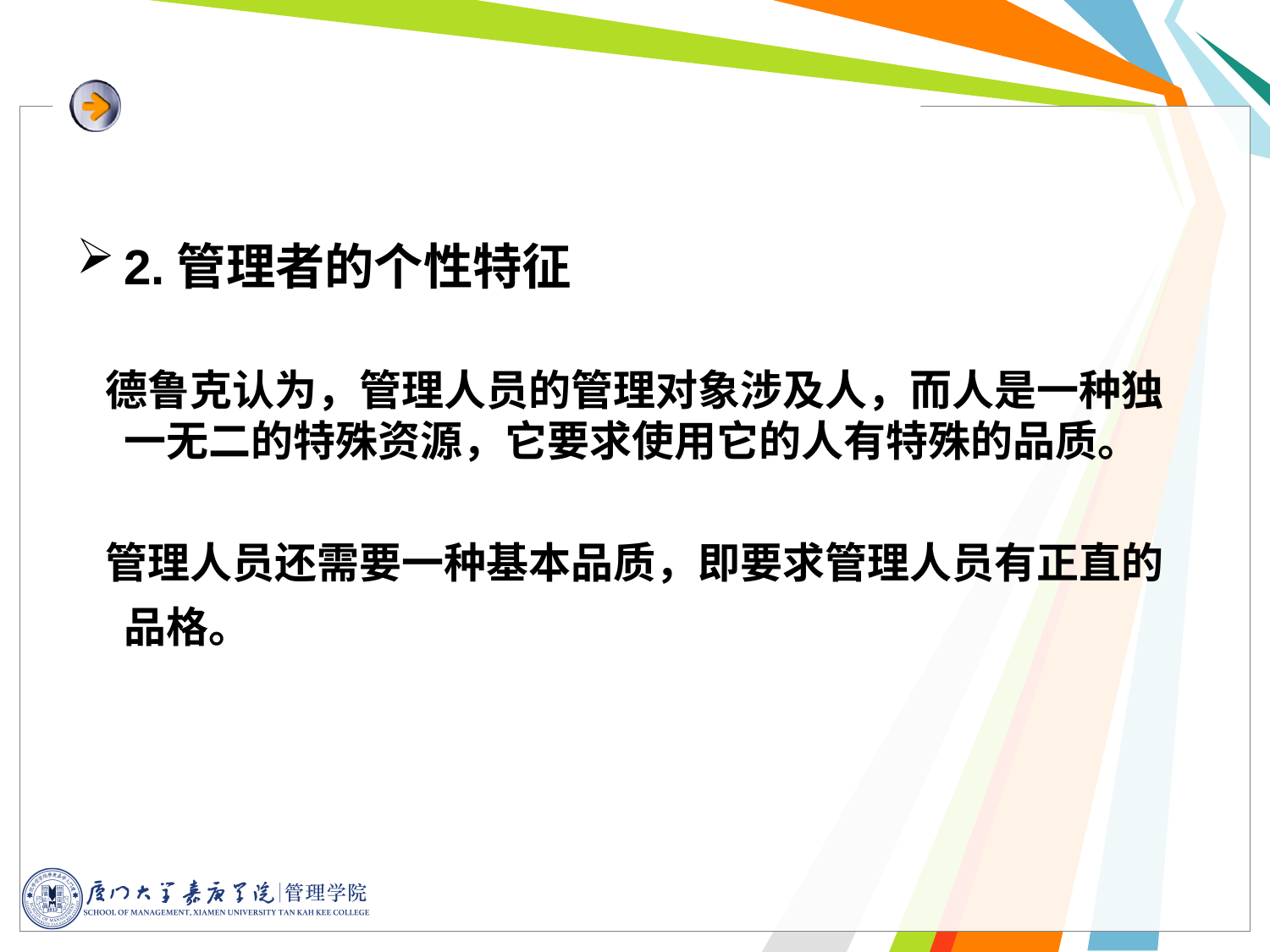

2.管理者的个性特征

  德鲁克认为，管理人员的管理对象涉及人，而人是一种独一无二的特殊资源，它要求使用它的人有特殊的品质。

  管理人员还需要一种基本品质，即要求管理人员有正直的品格。